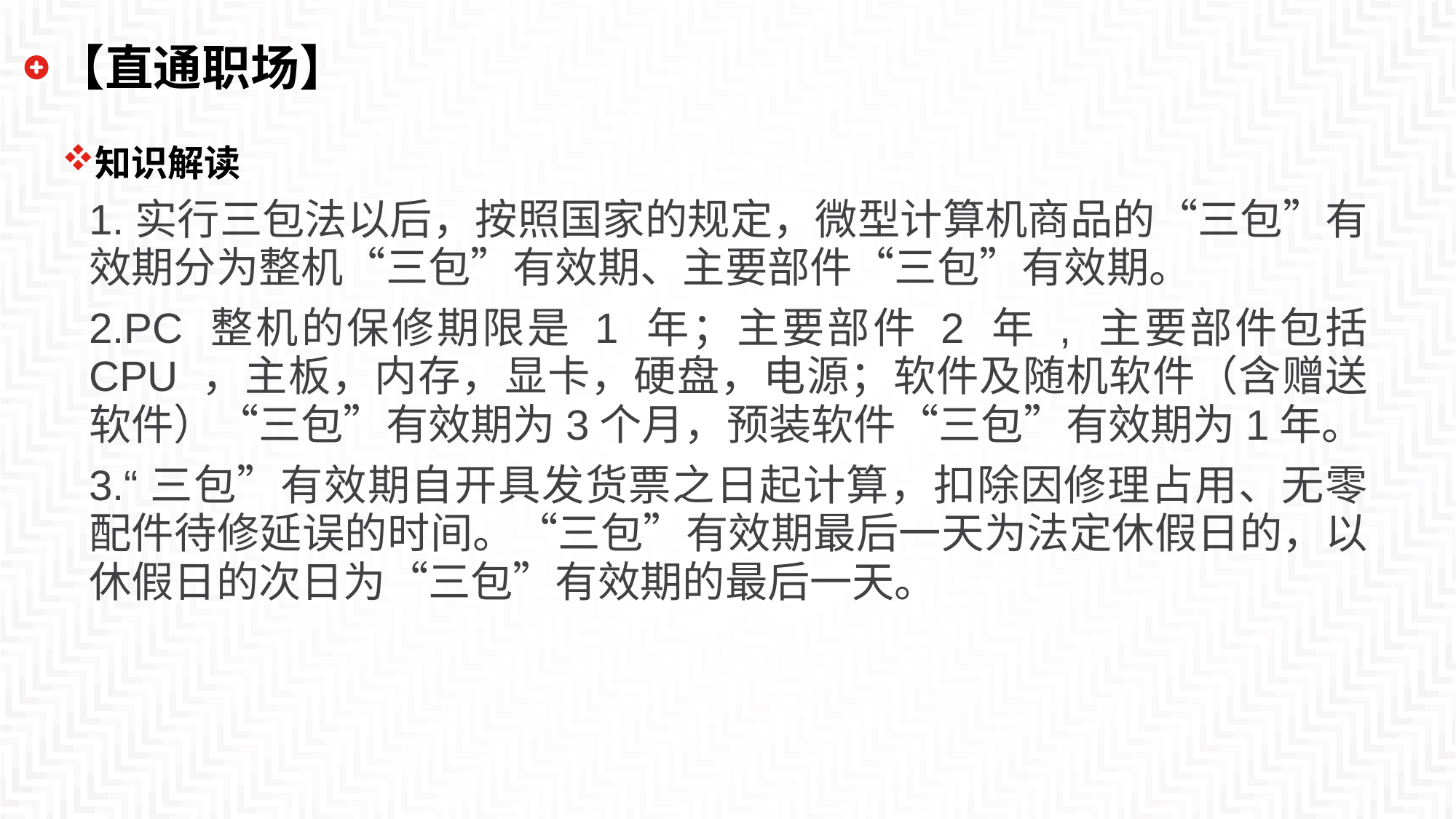

# 【直通职场】

知识解读
1.实行三包法以后，按照国家的规定，微型计算机商品的“三包”有效期分为整机“三包”有效期、主要部件“三包”有效期。
2.PC 整机的保修期限是 1 年；主要部件 2 年 , 主要部件包括 CPU ，主板，内存，显卡，硬盘，电源；软件及随机软件（含赠送软件）“三包”有效期为3个月，预装软件“三包”有效期为1年。
3.“三包”有效期自开具发货票之日起计算，扣除因修理占用、无零配件待修延误的时间。“三包”有效期最后一天为法定休假日的，以休假日的次日为“三包”有效期的最后一天。